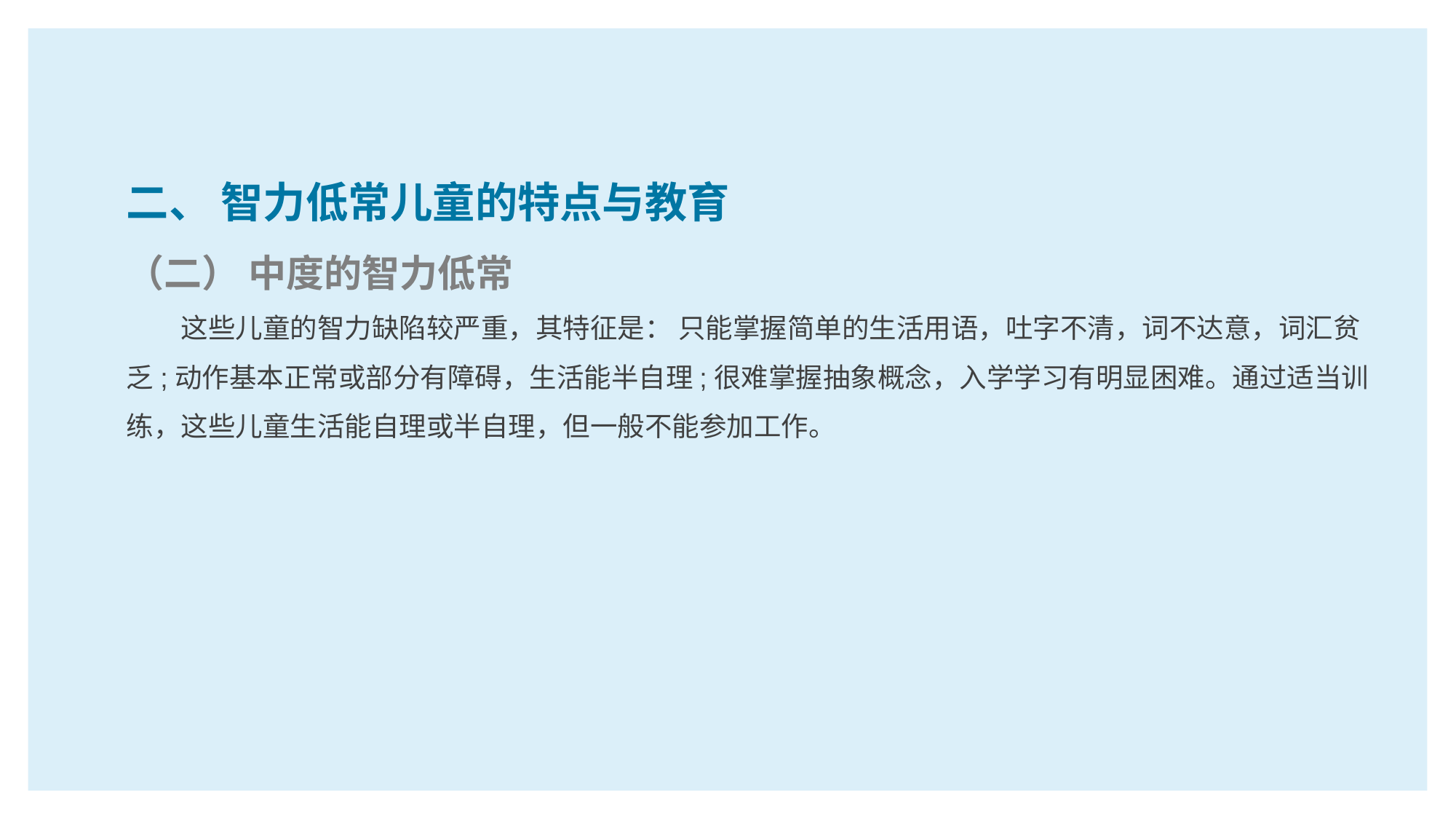

二、 智力低常儿童的特点与教育
（二） 中度的智力低常
这些儿童的智力缺陷较严重，其特征是： 只能掌握简单的生活用语，吐字不清，词不达意，词汇贫乏;动作基本正常或部分有障碍，生活能半自理;很难掌握抽象概念，入学学习有明显困难。通过适当训练，这些儿童生活能自理或半自理，但一般不能参加工作。